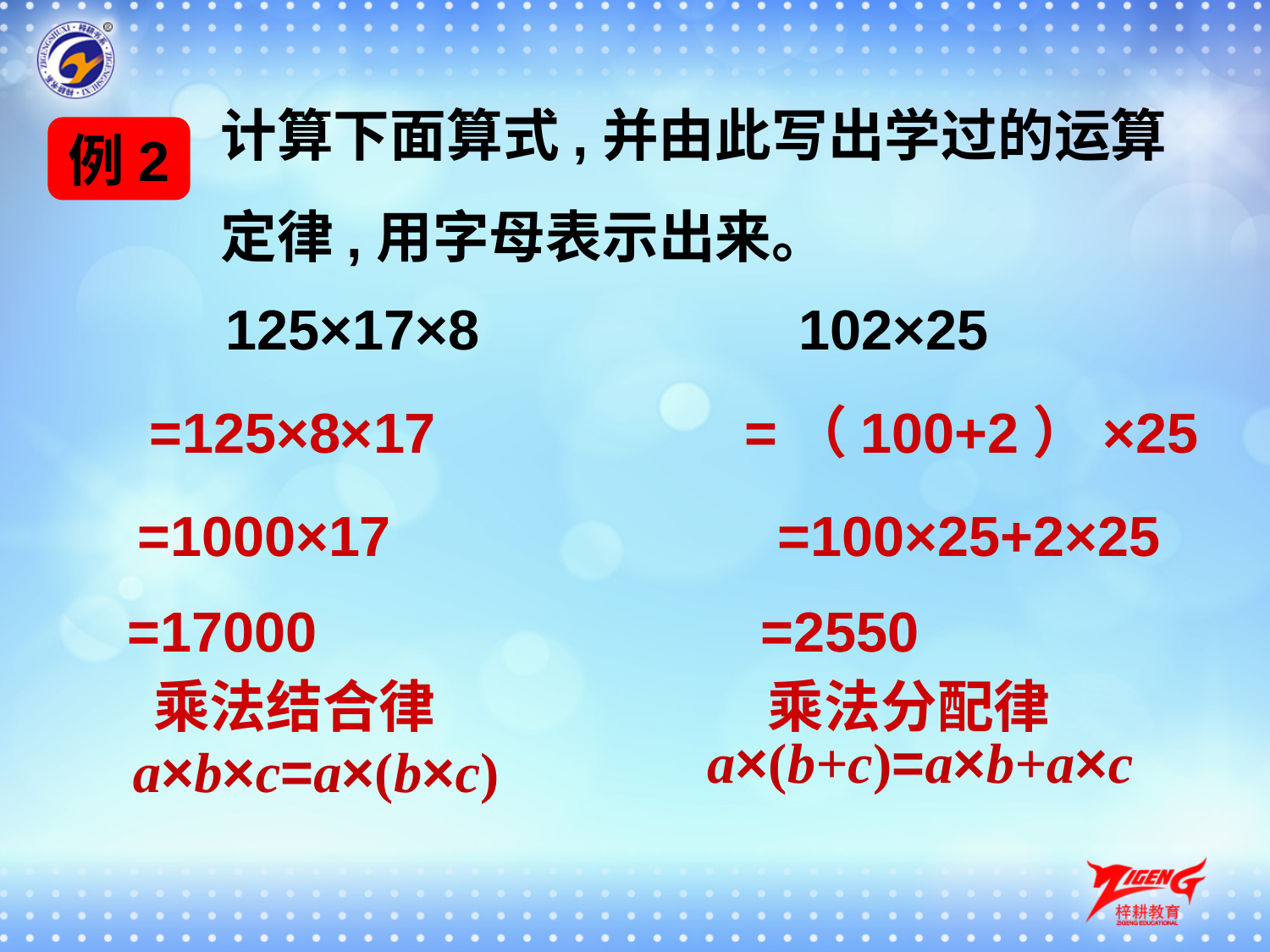

计算下面算式,并由此写出学过的运算
  定律,用字母表示出来。
例2
125×17×8
102×25
  =125×8×17
  =（100+2）×25
  =1000×17
  =100×25+2×25
  =17000
  =2550
乘法结合律
乘法分配律
a×(b+c)=a×b+a×c
a×b×c=a×(b×c)